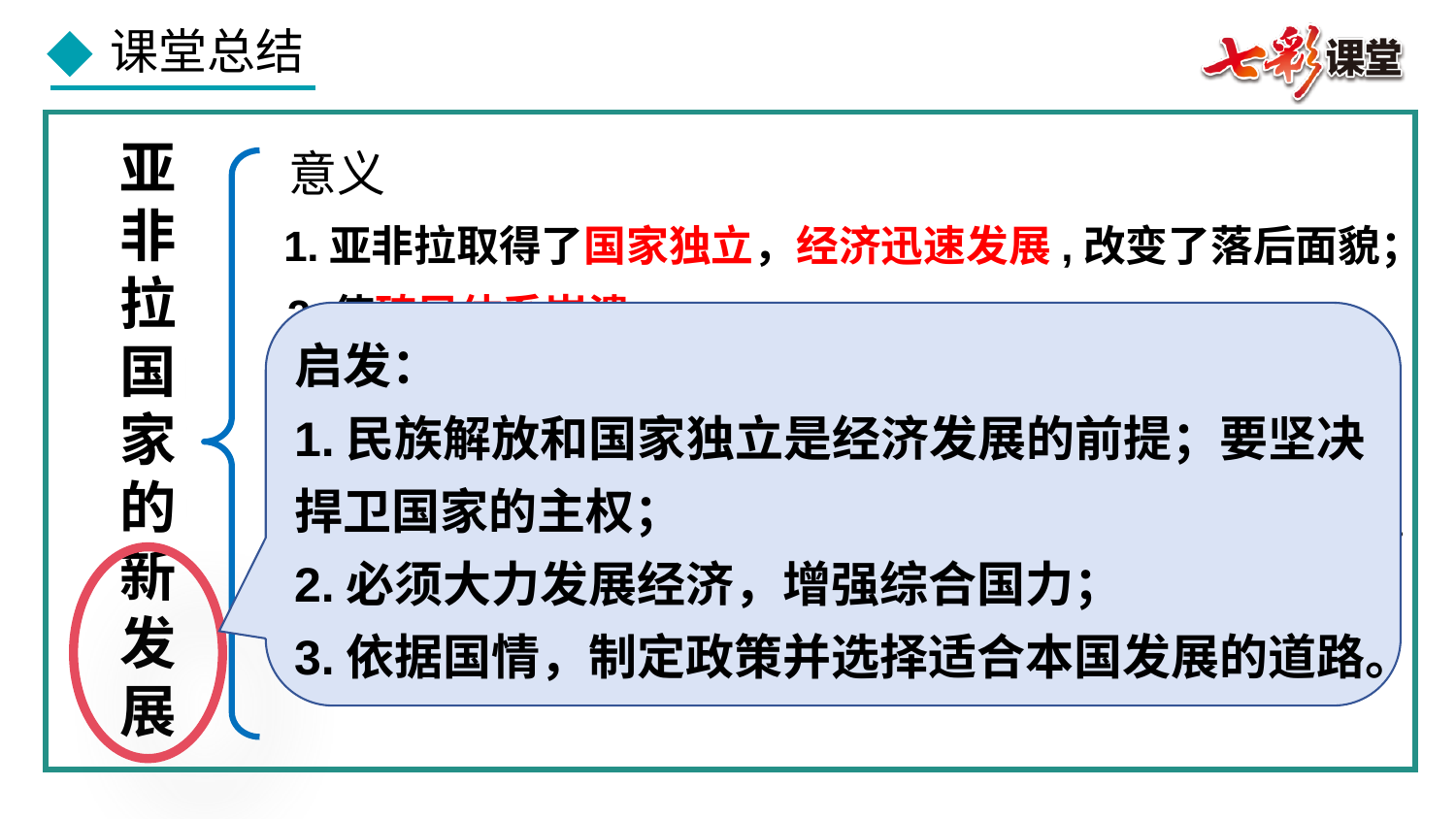

亚非拉国家的新发展
意义

1.亚非拉取得了国家独立，经济迅速发展,改变了落后面貌；
2.使殖民体系崩溃；

启发：
1.民族解放和国家独立是经济发展的前提；要坚决捍卫国家的主权；
2.必须大力发展经济，增强综合国力；
3.依据国情，制定政策并选择适合本国发展的道路。
3.发展中国家作为一支新兴独立的政治力量登上国际舞台,在国际上发挥着越来越重要的作用；
4.促进了世界的和平与发展；推动世界多极化趋势发展……